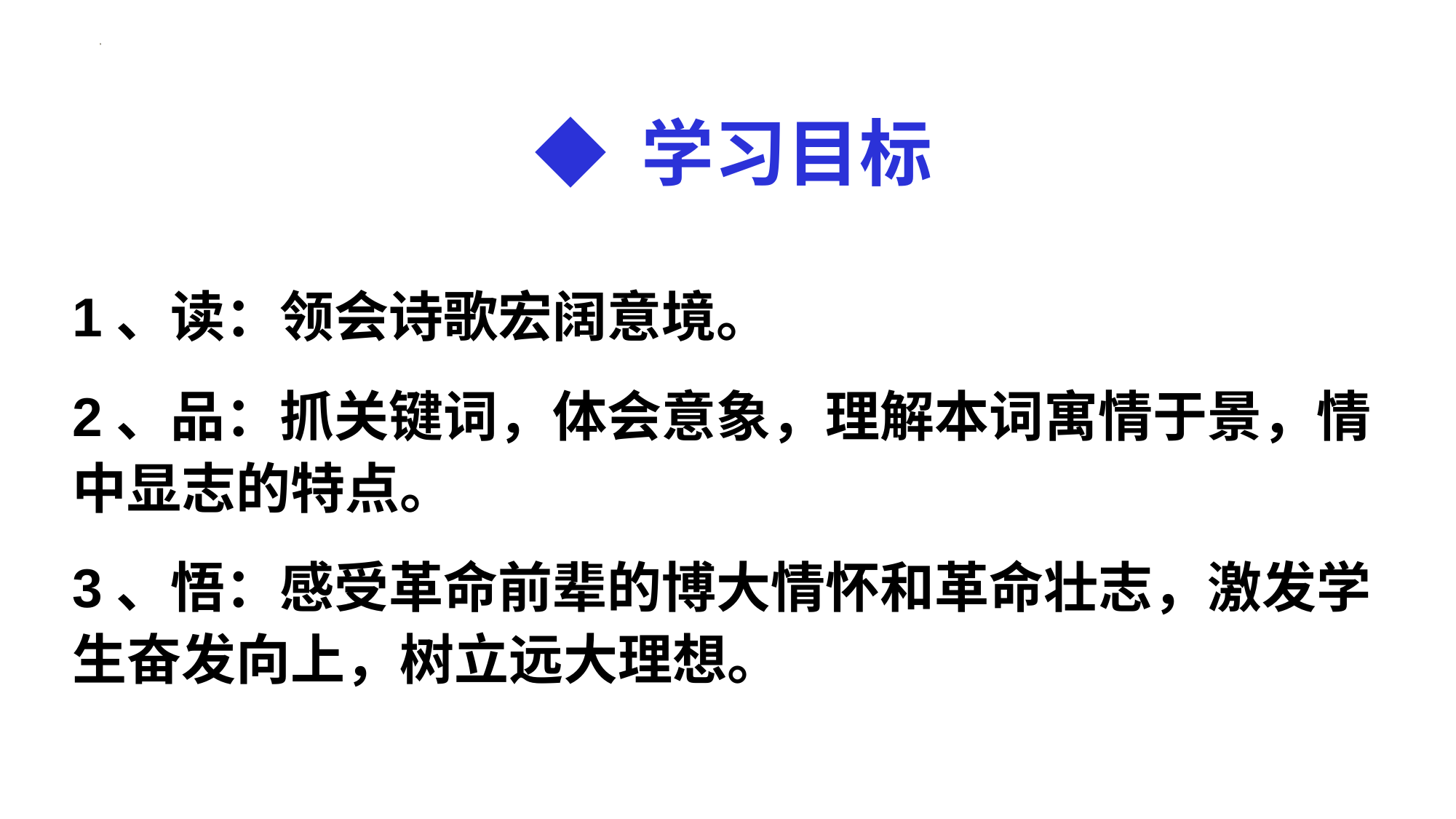

◆ 学习目标
1、读：领会诗歌宏阔意境。
2、品：抓关键词，体会意象，理解本词寓情于景，情中显志的特点。
3、悟：感受革命前辈的博大情怀和革命壮志，激发学生奋发向上，树立远大理想。